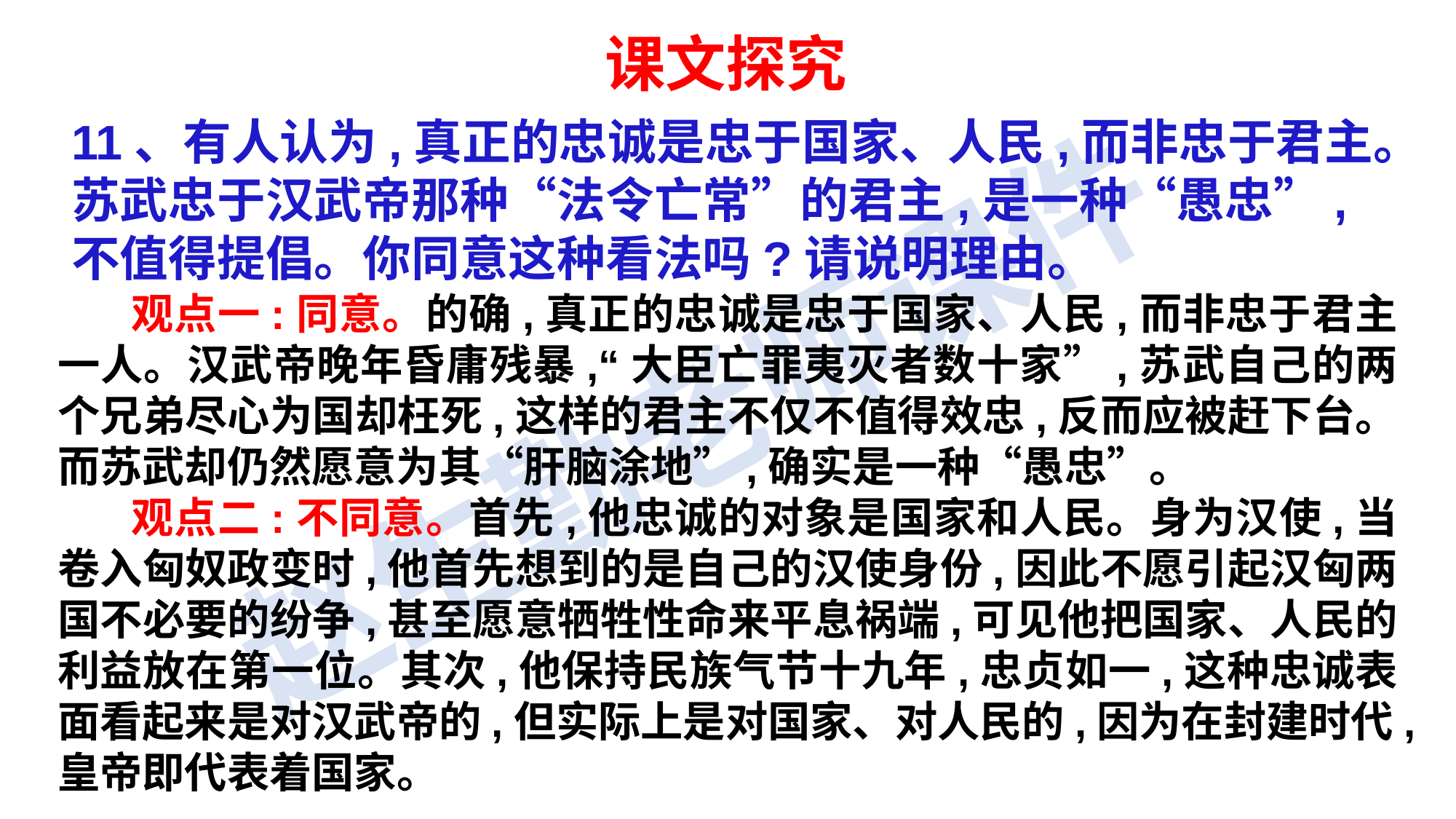

课文探究
11、有人认为,真正的忠诚是忠于国家、人民,而非忠于君主。苏武忠于汉武帝那种“法令亡常”的君主,是一种“愚忠”,不值得提倡。你同意这种看法吗?请说明理由。
      观点一:同意。的确,真正的忠诚是忠于国家、人民,而非忠于君主一人。汉武帝晚年昏庸残暴,“大臣亡罪夷灭者数十家”,苏武自己的两个兄弟尽心为国却枉死,这样的君主不仅不值得效忠,反而应被赶下台。而苏武却仍然愿意为其“肝脑涂地”,确实是一种“愚忠”。
      观点二:不同意。首先,他忠诚的对象是国家和人民。身为汉使,当卷入匈奴政变时,他首先想到的是自己的汉使身份,因此不愿引起汉匈两国不必要的纷争,甚至愿意牺牲性命来平息祸端,可见他把国家、人民的利益放在第一位。其次,他保持民族气节十九年,忠贞如一,这种忠诚表面看起来是对汉武帝的,但实际上是对国家、对人民的,因为在封建时代,皇帝即代表着国家。